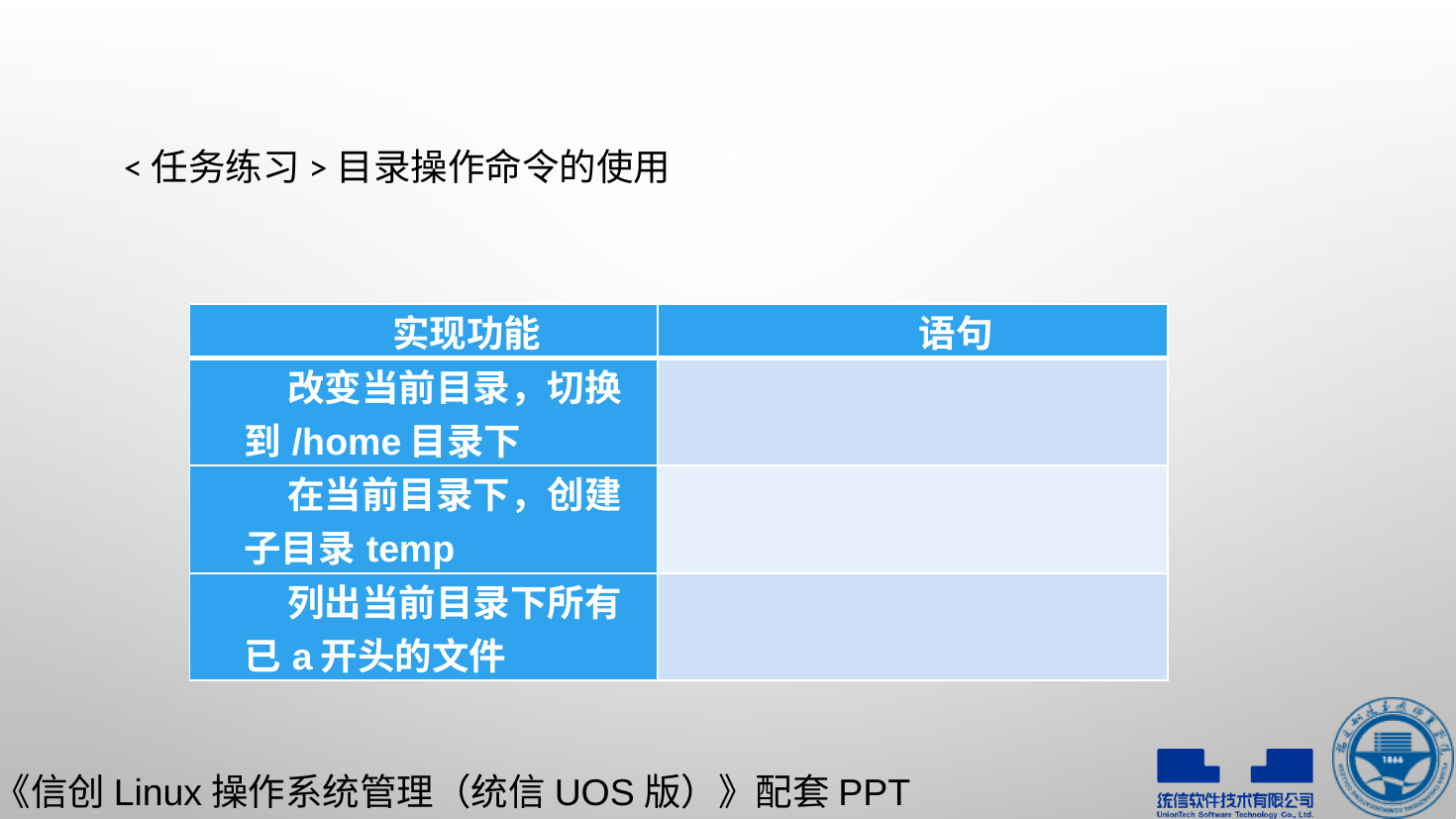

# <任务练习>目录操作命令的使用
| 实现功能 | 语句 |
| --- | --- |
| 改变当前目录，切换到/home目录下 |  |
| 在当前目录下，创建子目录temp |  |
| 列出当前目录下所有已a开头的文件 |  |